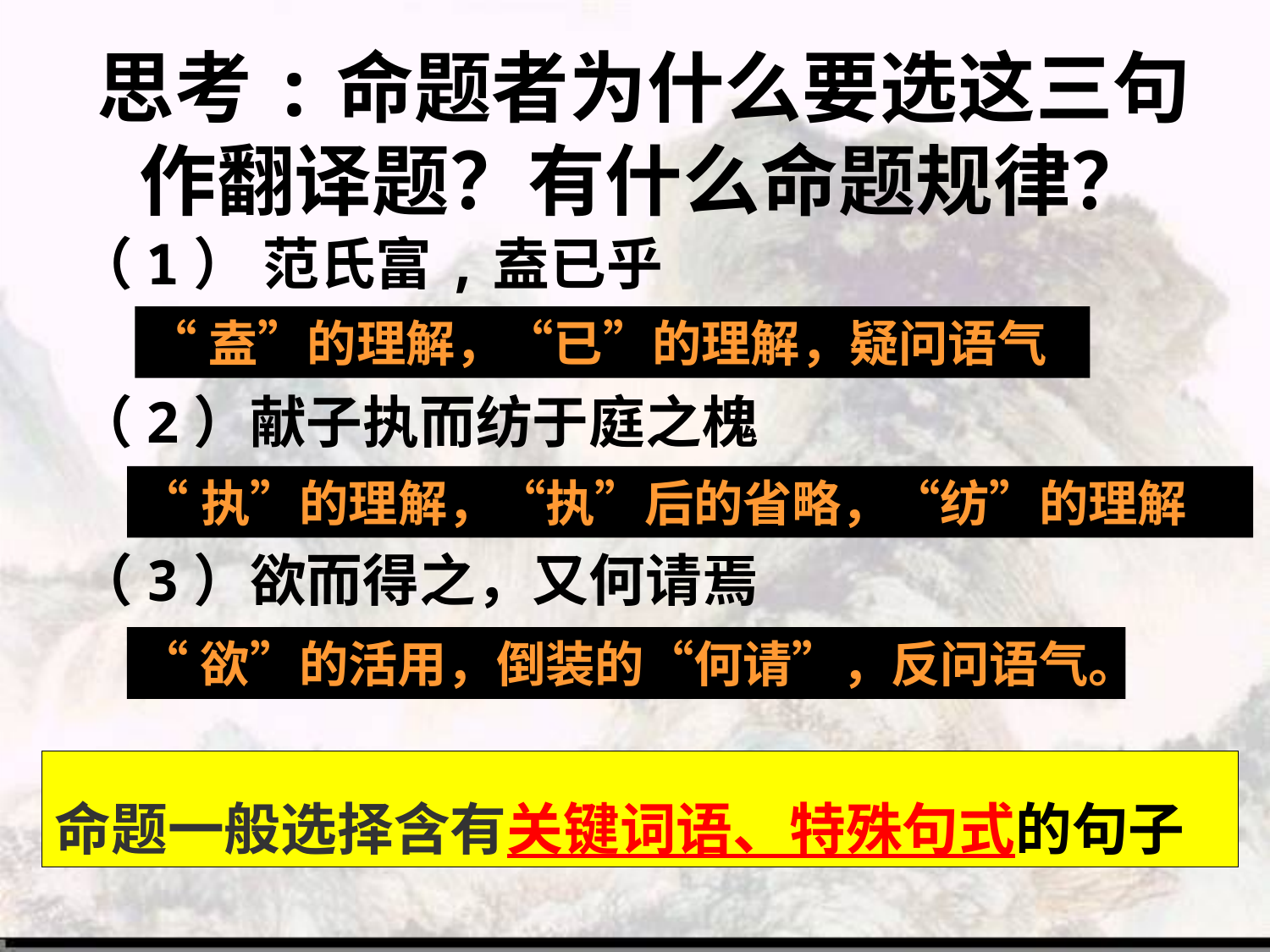

# 思考:命题者为什么要选这三句作翻译题？有什么命题规律？
（1） 范氏富,盍已乎

（2）献子执而纺于庭之槐

（3）欲而得之，又何请焉
“盍”的理解，“已”的理解，疑问语气
“执”的理解，“执”后的省略，“纺”的理解
“欲”的活用，倒装的“何请”，反问语气。
命题一般选择含有关键词语、特殊句式的句子